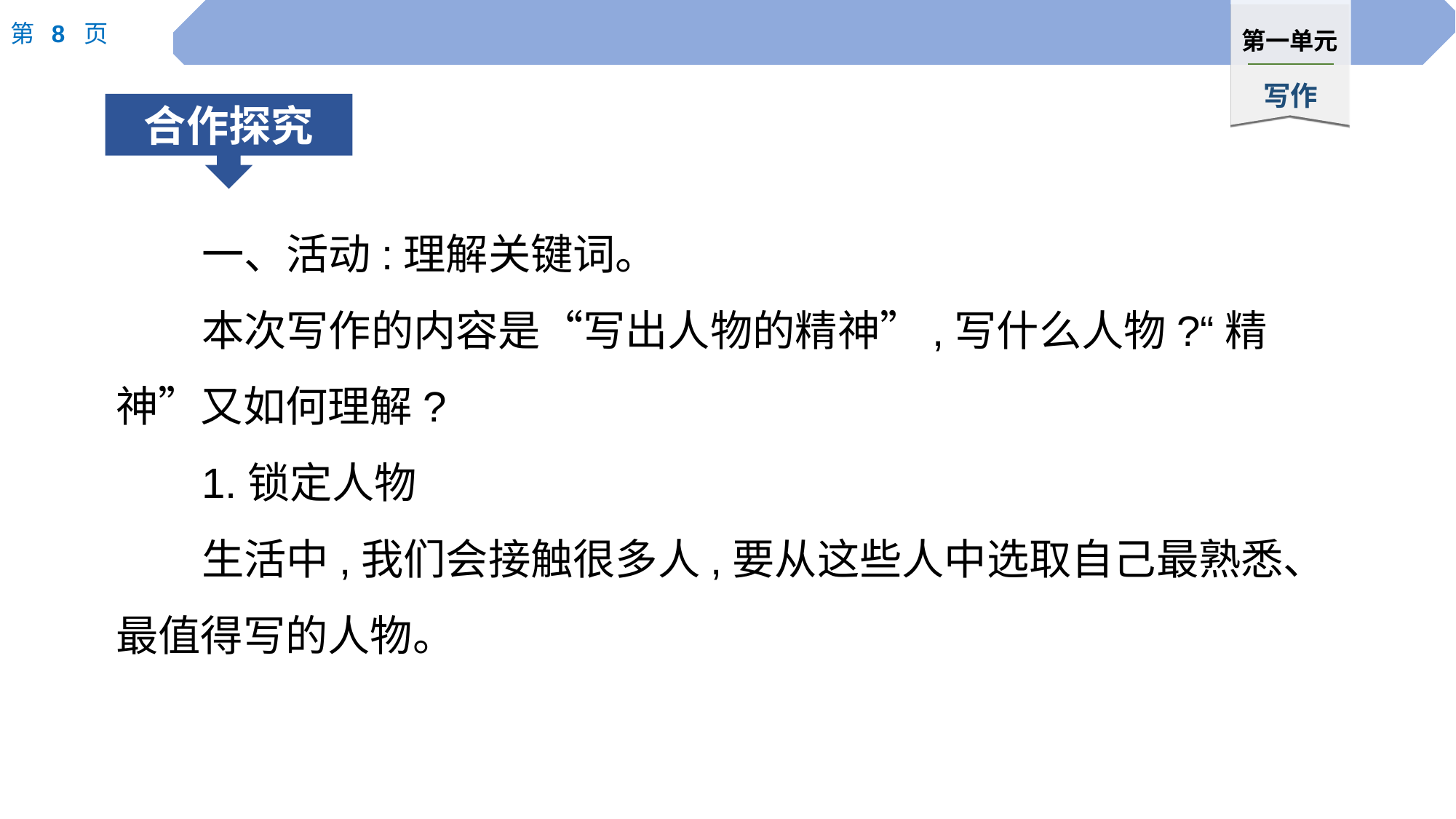

一、活动:理解关键词。
本次写作的内容是“写出人物的精神”,写什么人物?“精神”又如何理解?
1.锁定人物
生活中,我们会接触很多人,要从这些人中选取自己最熟悉、最值得写的人物。